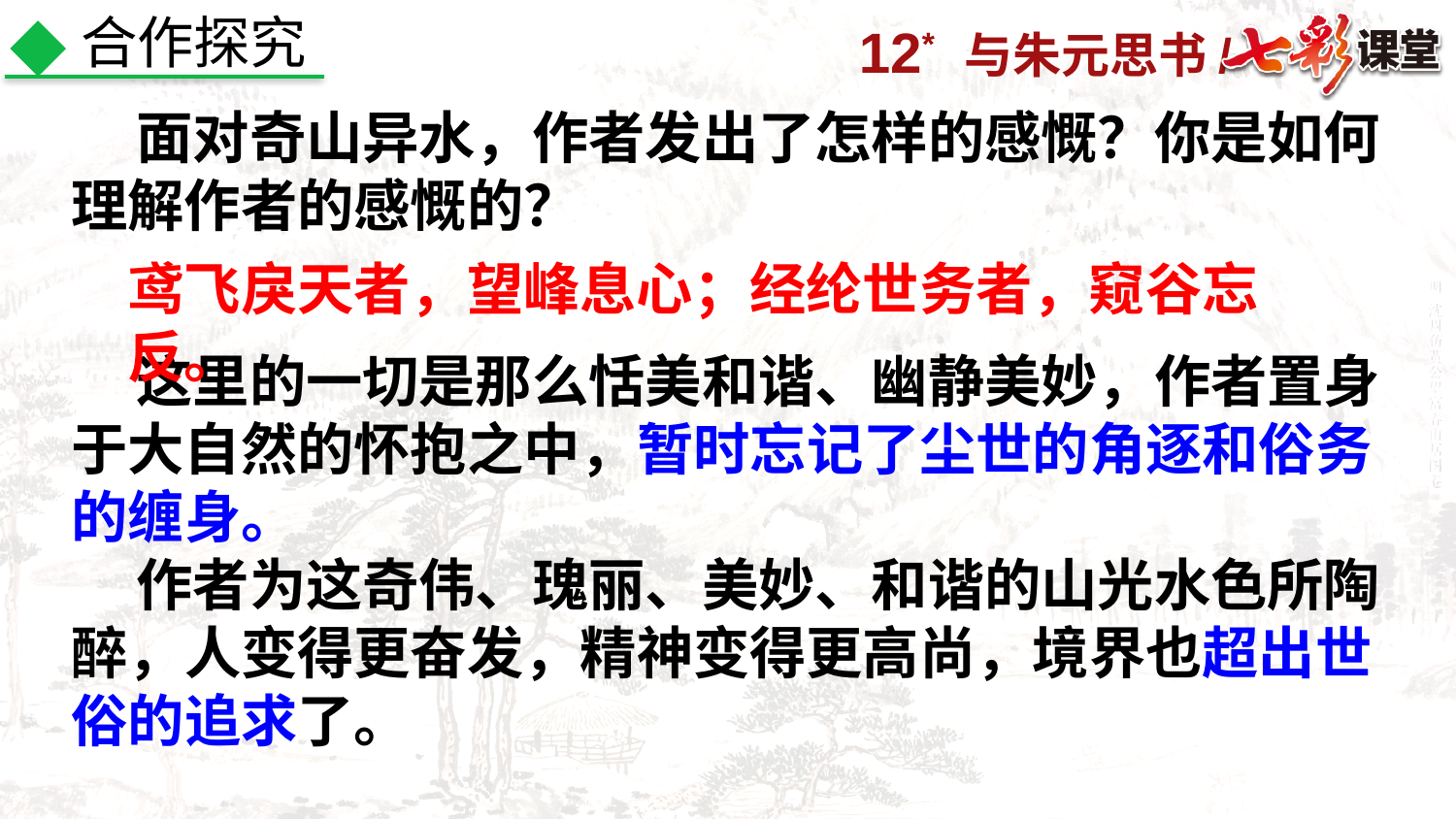

合作探究

    面对奇山异水，作者发出了怎样的感慨？你是如何理解作者的感慨的？
鸢飞戾天者，望峰息心；经纶世务者，窥谷忘反。
    这里的一切是那么恬美和谐、幽静美妙，作者置身于大自然的怀抱之中，暂时忘记了尘世的角逐和俗务的缠身。
    作者为这奇伟、瑰丽、美妙、和谐的山光水色所陶醉，人变得更奋发，精神变得更高尚，境界也超出世俗的追求了。